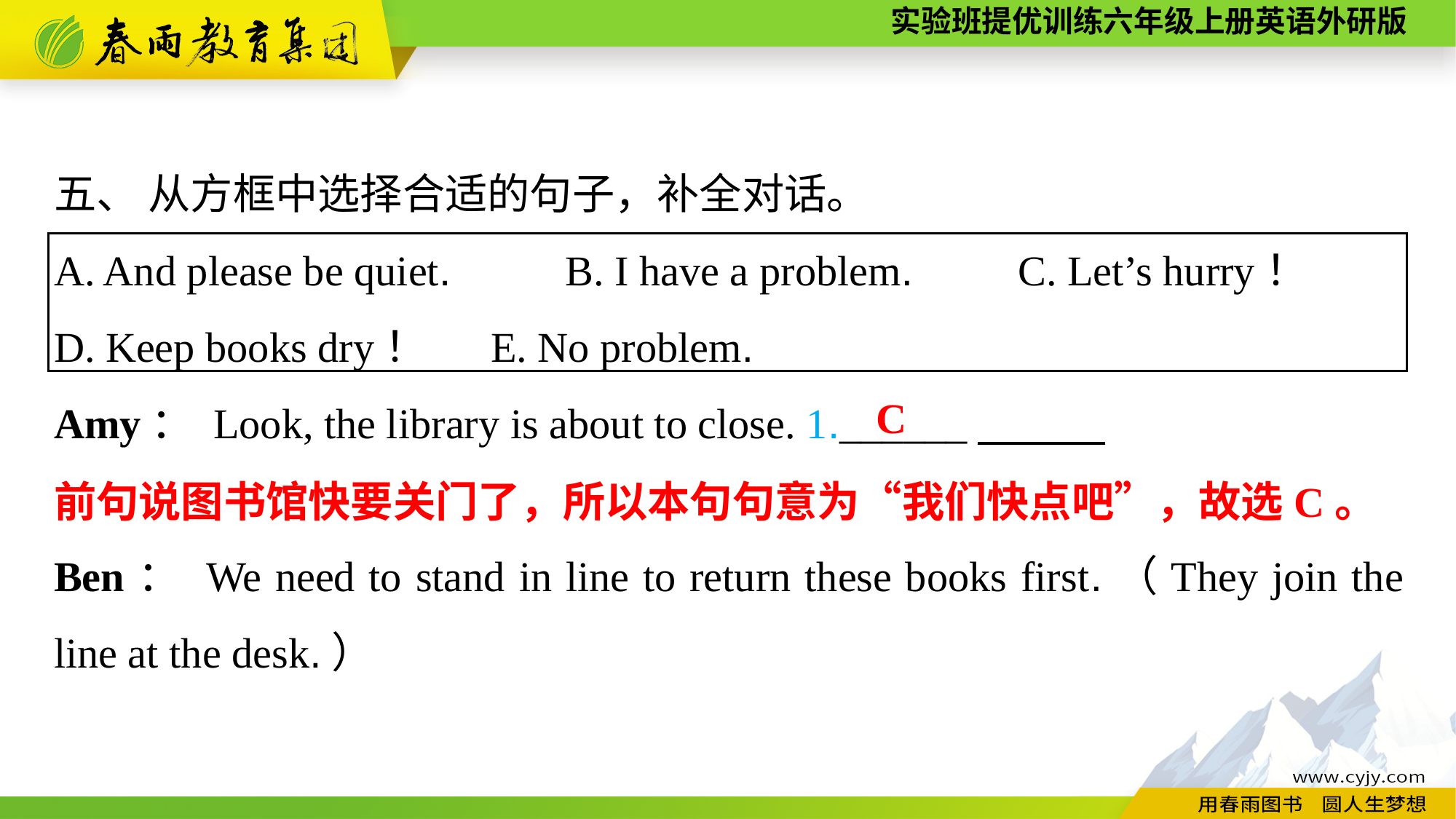

五、 从方框中选择合适的句子，补全对话。
A. And please be quiet.　　 B. I have a problem.　　C. Let’s hurry！
D. Keep books dry！	E. No problem.
Amy： Look, the library is about to close. 1.______

Ben： We need to stand in line to return these books first.（They join the line at the desk.）

C
前句说图书馆快要关门了，所以本句句意为“我们快点吧”，故选C。